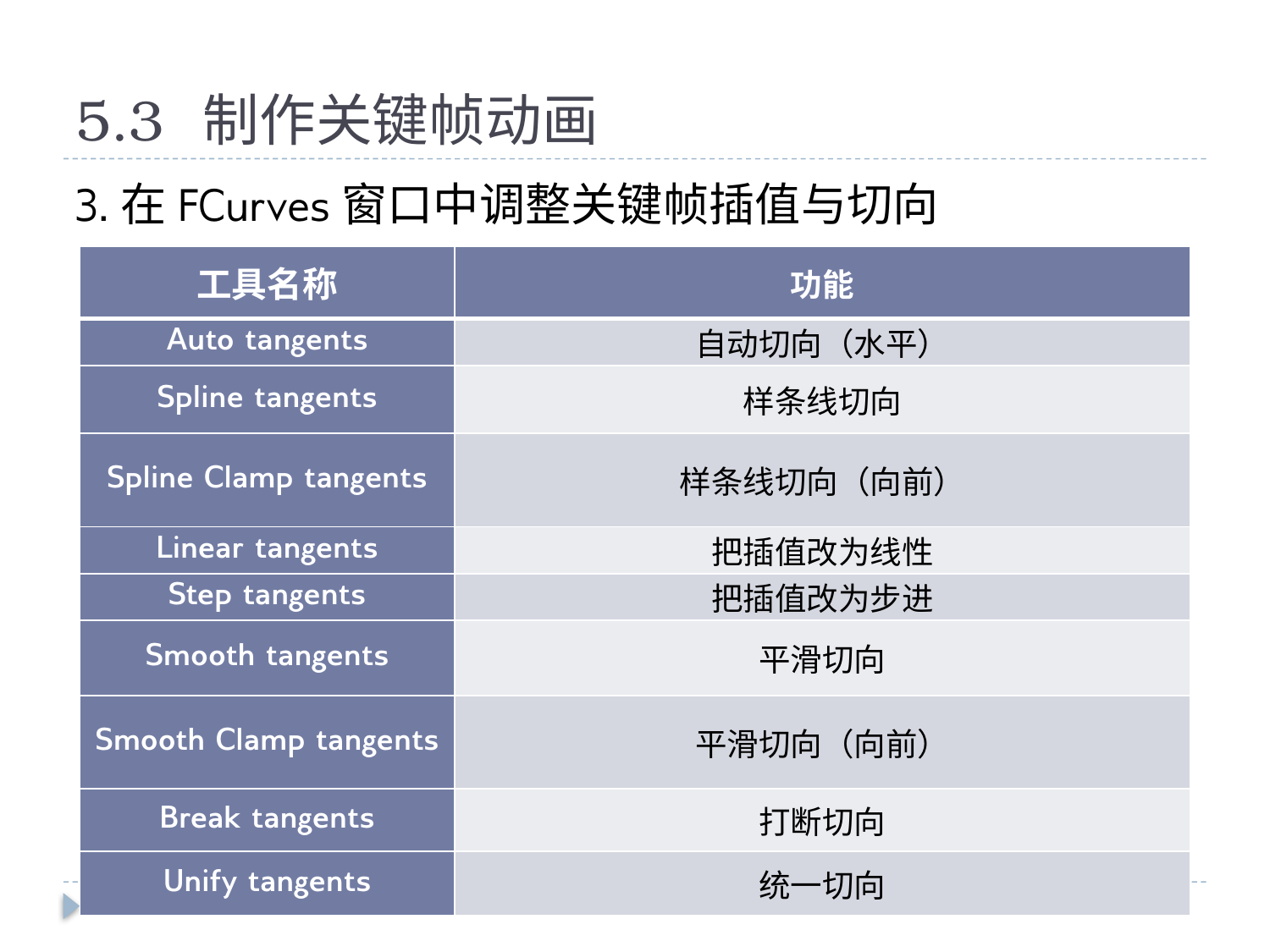

# 5.3	制作关键帧动画
3.在FCurves窗口中调整关键帧插值与切向

| 工具名称 | 功能 |
| --- | --- |
| Auto tangents | 自动切向（水平） |
| Spline tangents | 样条线切向 |
| Spline Clamp tangents | 样条线切向（向前） |
| Linear tangents | 把插值改为线性 |
| Step tangents | 把插值改为步进 |
| Smooth tangents | 平滑切向 |
| Smooth Clamp tangents | 平滑切向（向前） |
| Break tangents | 打断切向 |
| Unify tangents | 统一切向 |